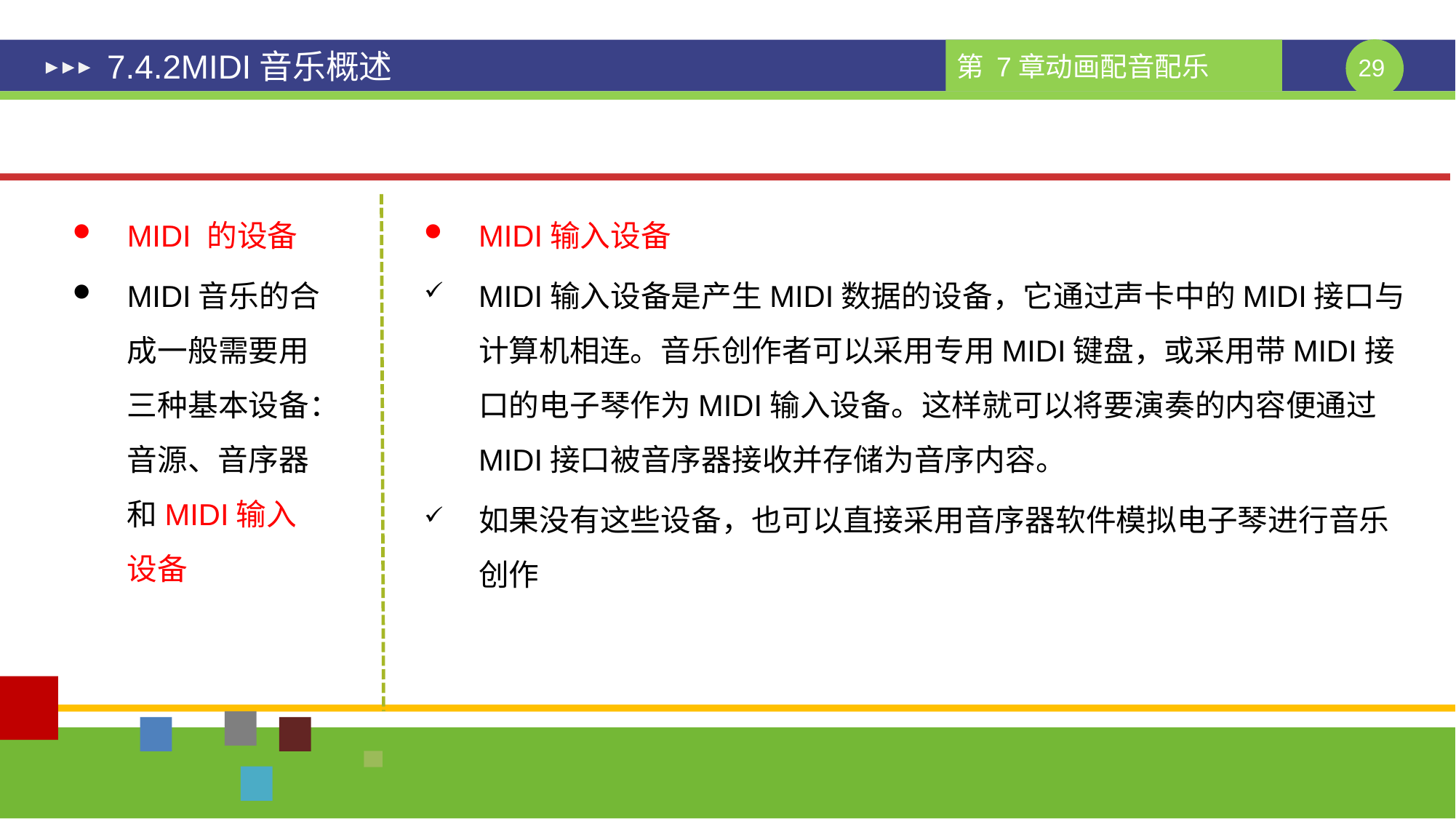

# 7.4.2MIDI音乐概述

MIDI 的设备
MIDI音乐的合成一般需要用三种基本设备：音源、音序器和MIDI输入设备

MIDI输入设备
MIDI输入设备是产生MIDI数据的设备，它通过声卡中的MIDI接口与计算机相连。音乐创作者可以采用专用MIDI键盘，或采用带MIDI接口的电子琴作为MIDI输入设备。这样就可以将要演奏的内容便通过MIDI接口被音序器接收并存储为音序内容。
如果没有这些设备，也可以直接采用音序器软件模拟电子琴进行音乐创作